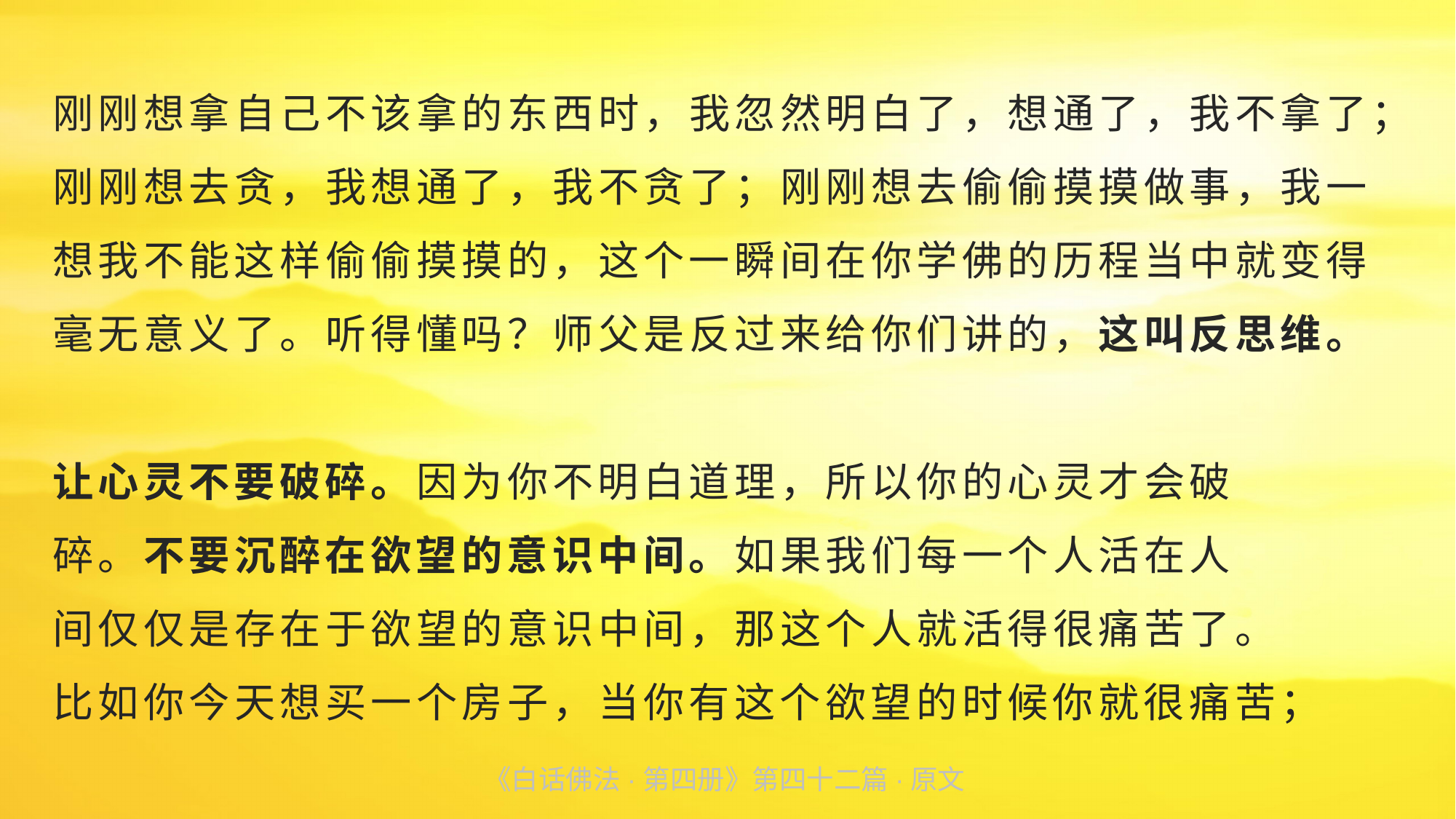

刚刚想拿自己不该拿的东西时，我忽然明白了，想通了，我不拿了；刚刚想去贪，我想通了，我不贪了；刚刚想去偷偷摸摸做事，我一想我不能这样偷偷摸摸的，这个一瞬间在你学佛的历程当中就变得毫无意义了。听得懂吗？师父是反过来给你们讲的，这叫反思维。

让心灵不要破碎。因为你不明白道理，所以你的心灵才会破
碎。不要沉醉在欲望的意识中间。如果我们每一个人活在人
间仅仅是存在于欲望的意识中间，那这个人就活得很痛苦了。
比如你今天想买一个房子，当你有这个欲望的时候你就很痛苦；
《白话佛法·第四册》第四十二篇·原文